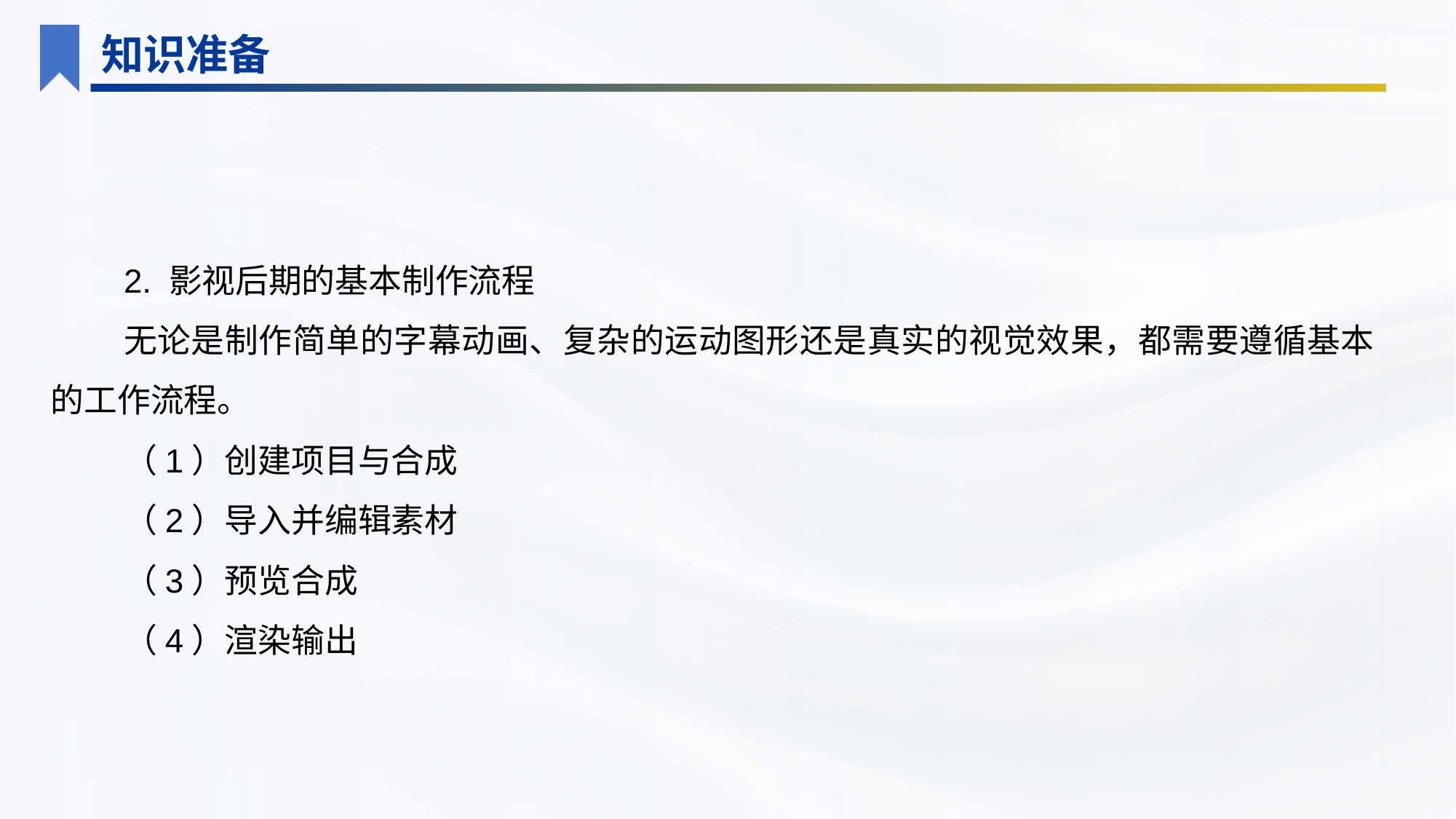

知识准备
2. 影视后期的基本制作流程
无论是制作简单的字幕动画、复杂的运动图形还是真实的视觉效果，都需要遵循基本的工作流程。
（1）创建项目与合成
（2）导入并编辑素材
（3）预览合成
（4）渲染输出